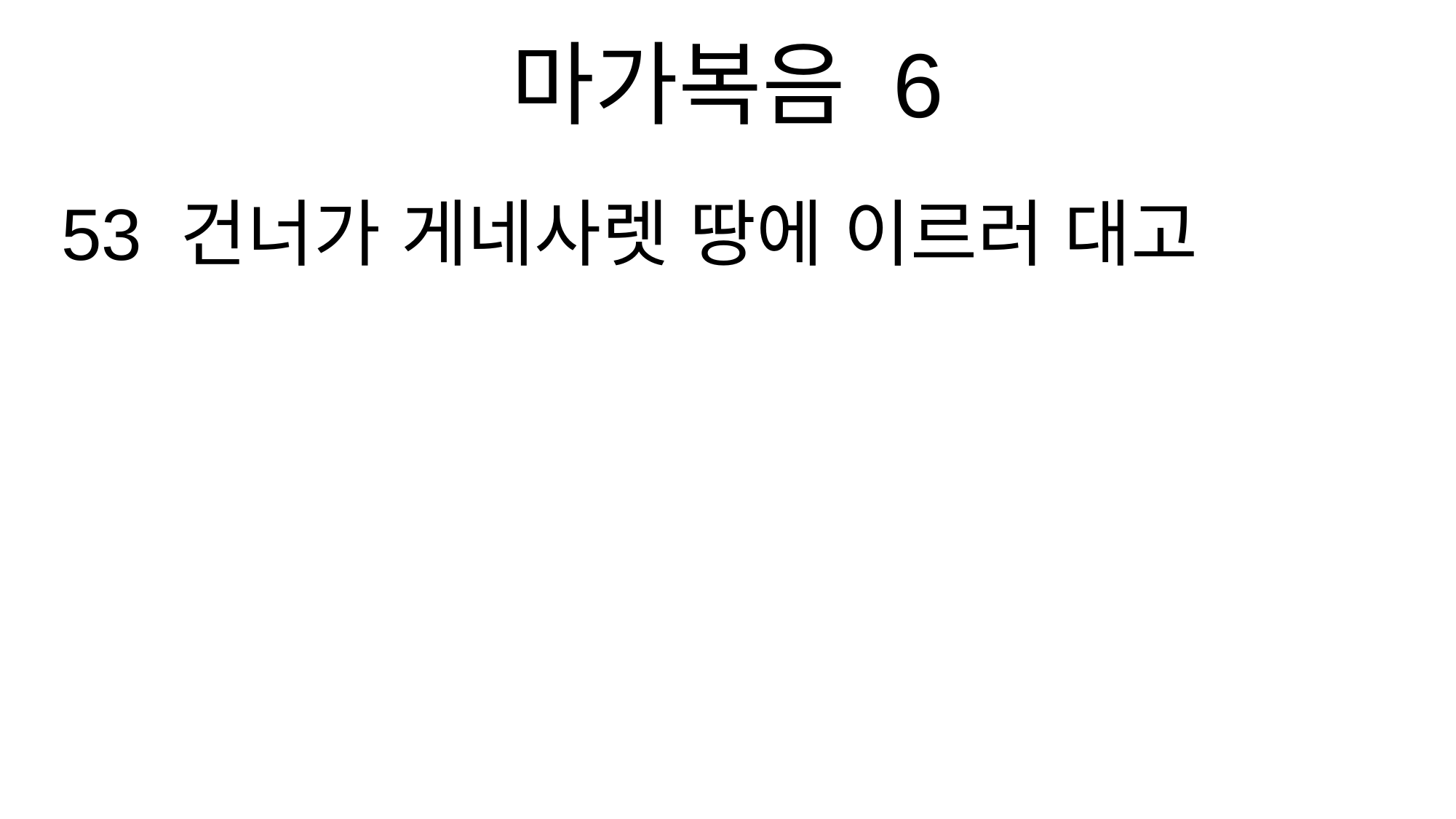

마가복음 6
53 건너가 게네사렛 땅에 이르러 대고